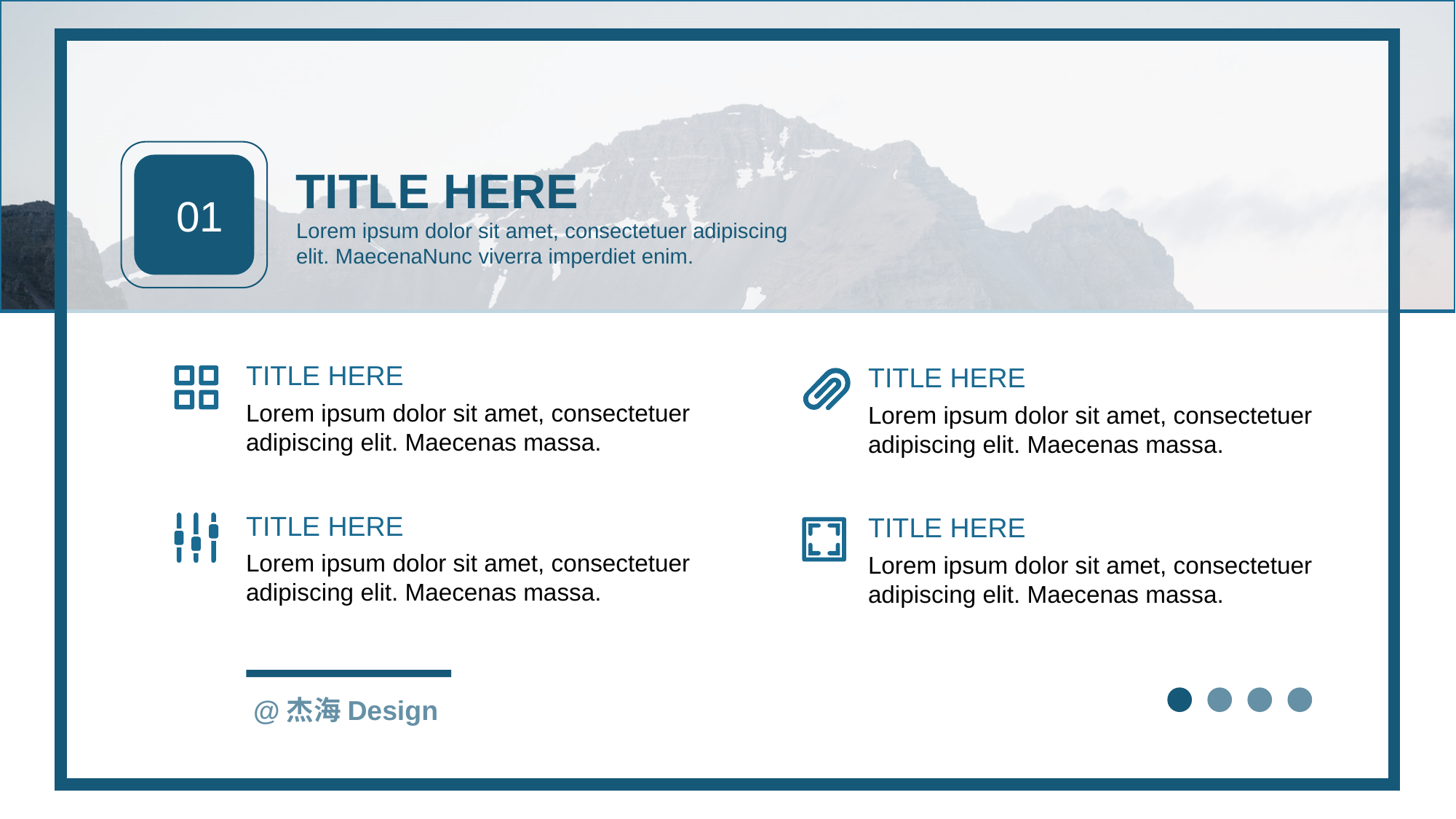

Pellentesque habitant morbi tristique senectus et netus et malesuada fames ac turpis egestas. Proin pharetra nonummy pede. Mauris et orci.

01
TITLE HERE
Lorem ipsum dolor sit amet, consectetuer adipiscing elit. MaecenaNunc viverra imperdiet enim.
TITLE HERE
TITLE HERE

Lorem ipsum dolor sit amet, consectetuer adipiscing elit. Maecenas massa.
Lorem ipsum dolor sit amet, consectetuer adipiscing elit. Maecenas massa.
TITLE HERE
TITLE HERE

Lorem ipsum dolor sit amet, consectetuer adipiscing elit. Maecenas massa.
Lorem ipsum dolor sit amet, consectetuer adipiscing elit. Maecenas massa.

@杰海Design